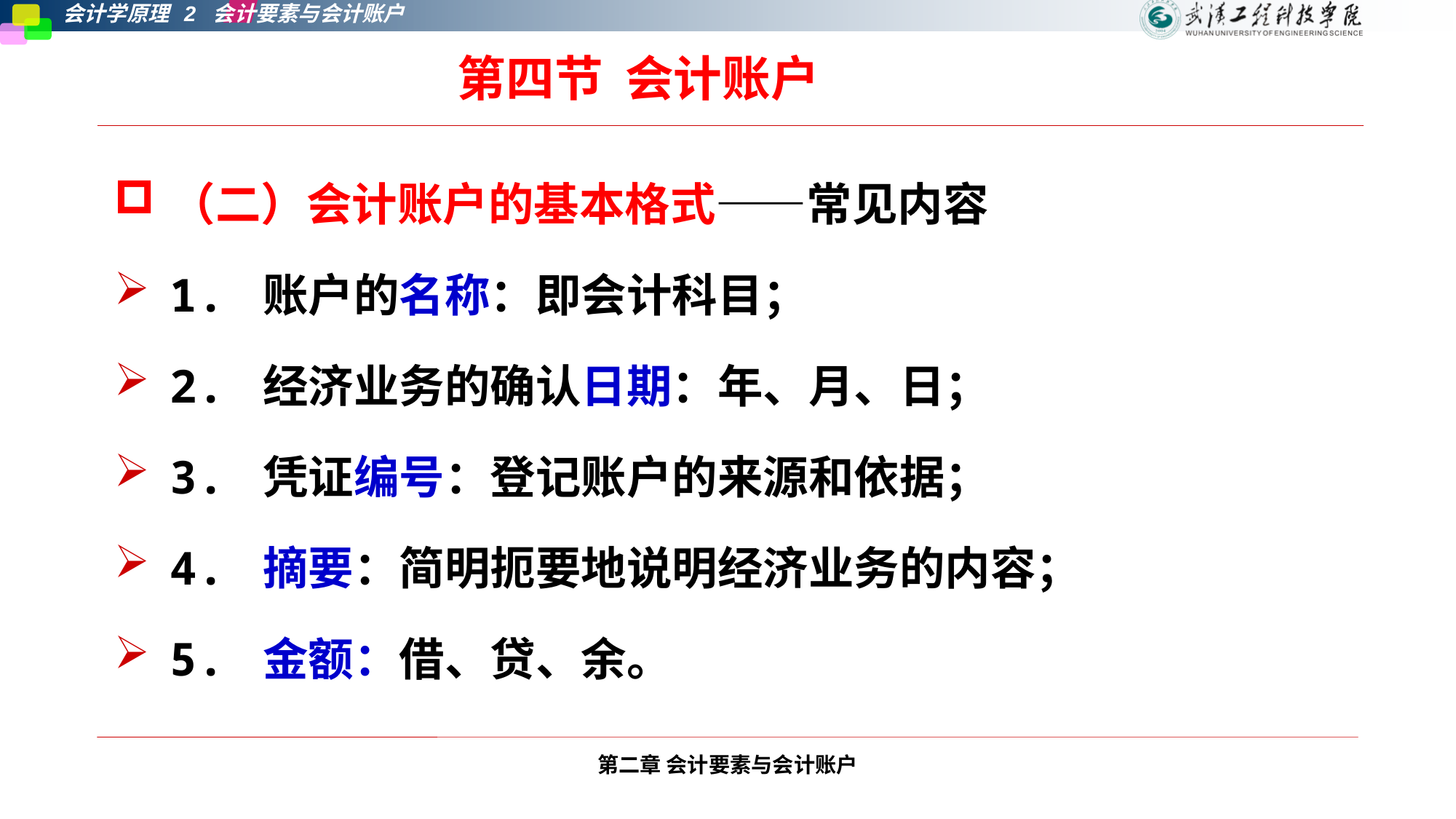

第四节  会计账户
（二）会计账户的基本格式——常见内容
1. 账户的名称：即会计科目；
2. 经济业务的确认日期：年、月、日；
3. 凭证编号：登记账户的来源和依据；
4. 摘要：简明扼要地说明经济业务的内容；
5. 金额：借、贷、余。
第二章 会计要素与会计账户